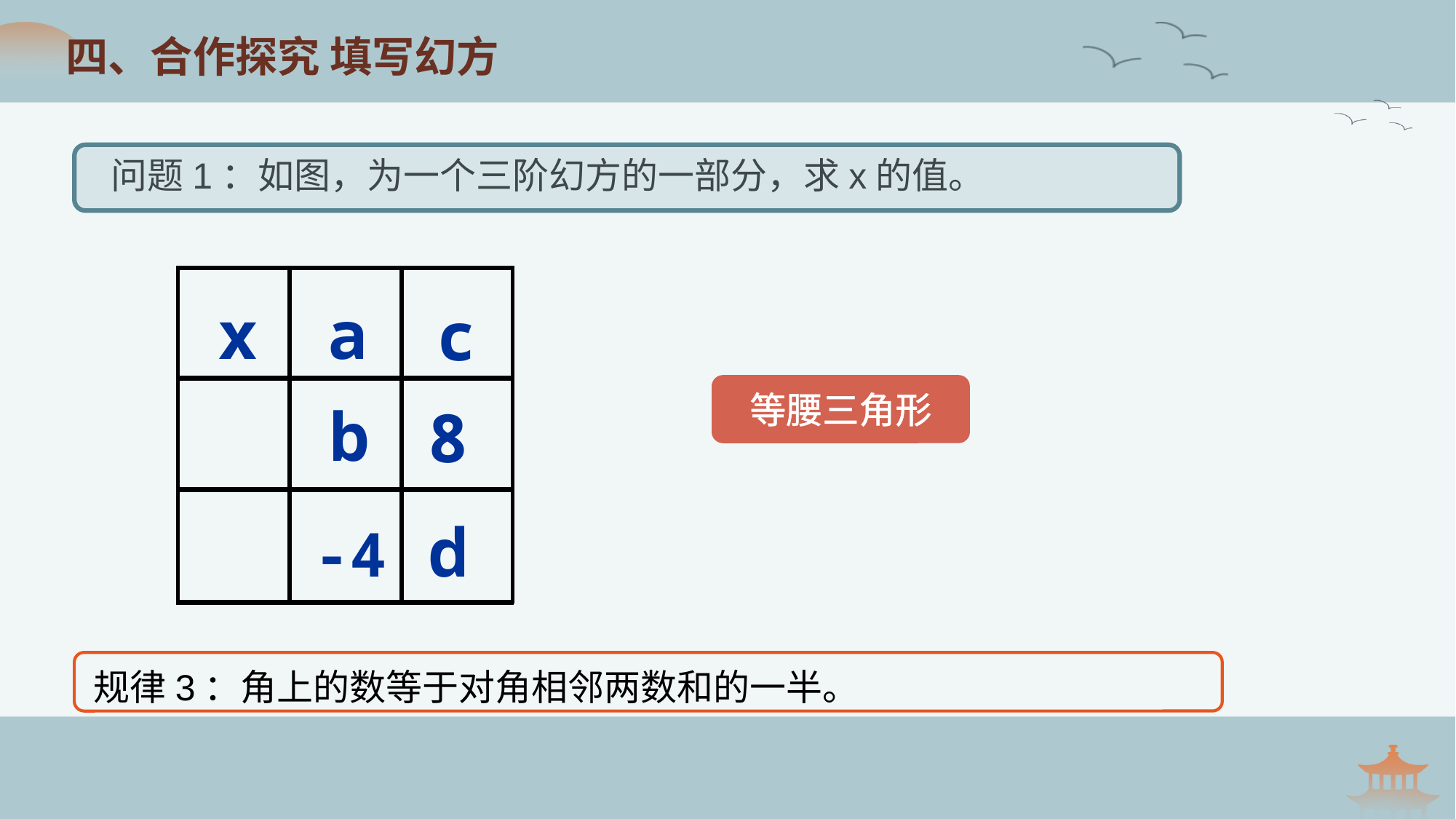

# 四、合作探究 填写幻方

问题1：如图，为一个三阶幻方的一部分，求x的值。

x
a
c
等腰三角形

b
8

d
-4

规律3：角上的数等于对角相邻两数和的一半。